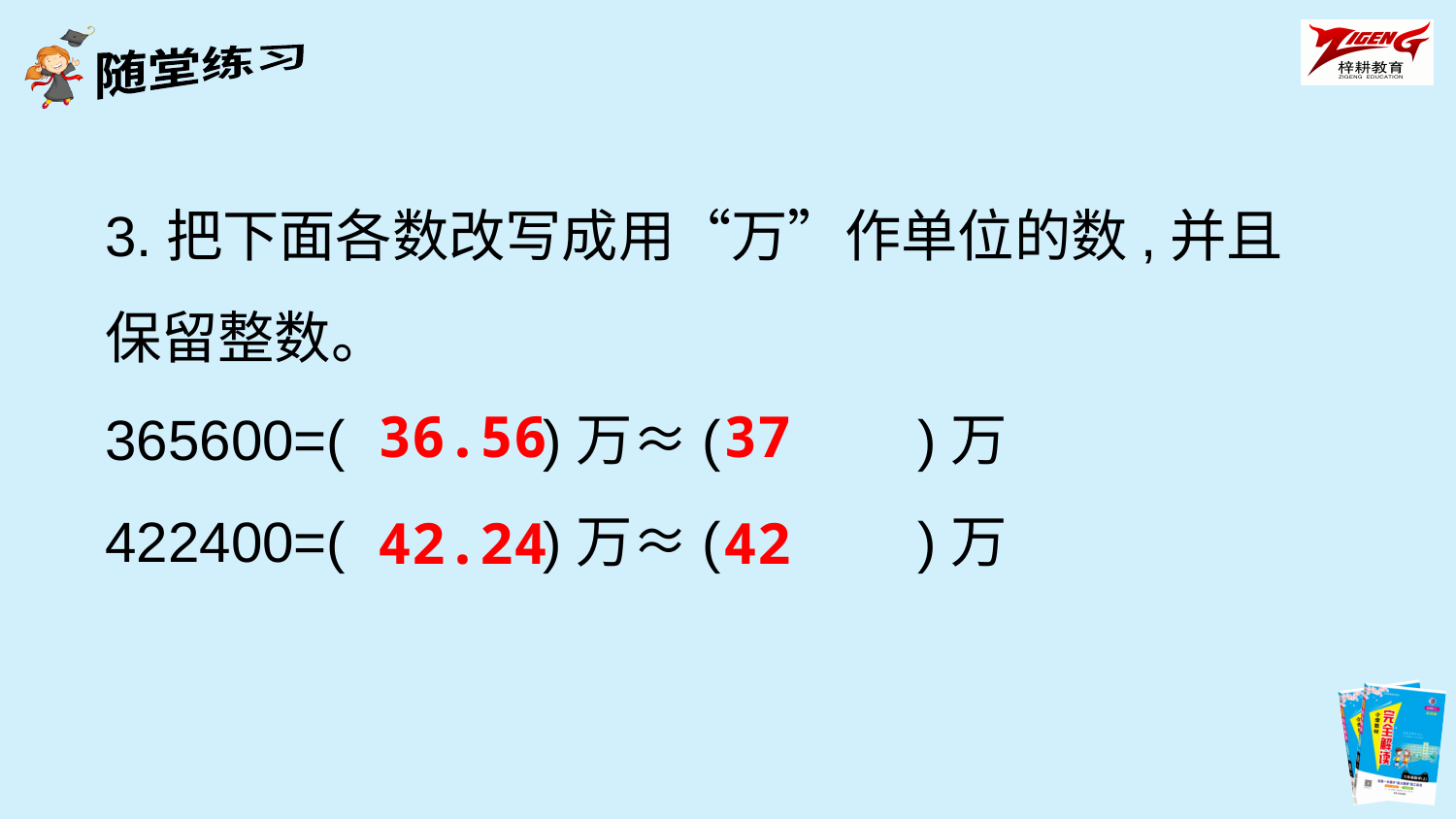

3.把下面各数改写成用“万”作单位的数,并且保留整数。
365600=(　　　)万≈(　　　)万
422400=(　　　)万≈(　　　)万
36.56
37
42.24
42